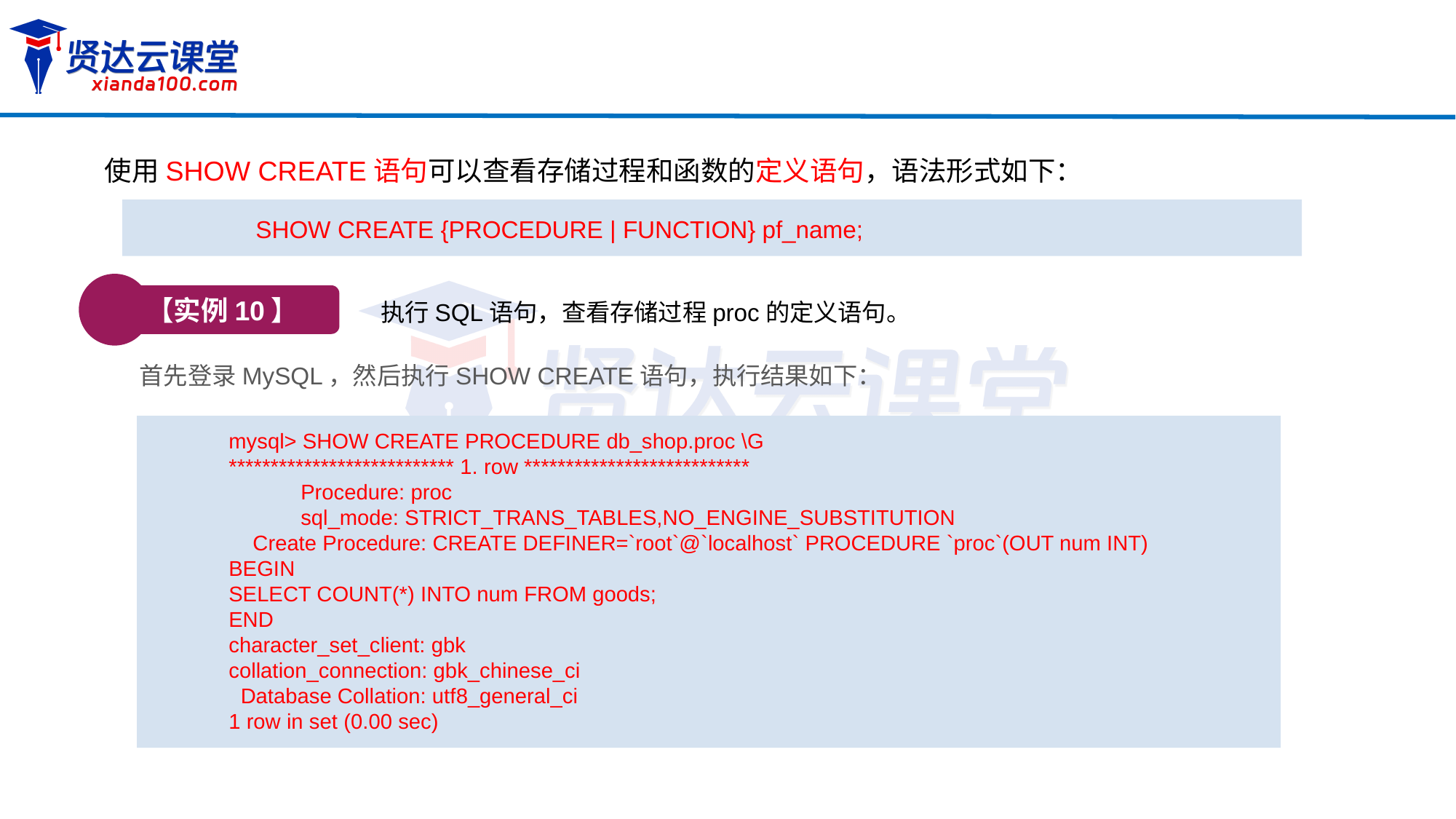

使用SHOW CREATE语句可以查看存储过程和函数的定义语句，语法形式如下：

SHOW CREATE {PROCEDURE | FUNCTION} pf_name;

【实例10】
执行SQL语句，查看存储过程proc的定义语句。
首先登录MySQL，然后执行SHOW CREATE语句，执行结果如下：

mysql> SHOW CREATE PROCEDURE db_shop.proc \G
*************************** 1. row ***************************
            Procedure: proc
            sql_mode: STRICT_TRANS_TABLES,NO_ENGINE_SUBSTITUTION
    Create Procedure: CREATE DEFINER=`root`@`localhost` PROCEDURE `proc`(OUT num INT)
BEGIN
SELECT COUNT(*) INTO num FROM goods;
END
character_set_client: gbk
collation_connection: gbk_chinese_ci
  Database Collation: utf8_general_ci
1 row in set (0.00 sec)